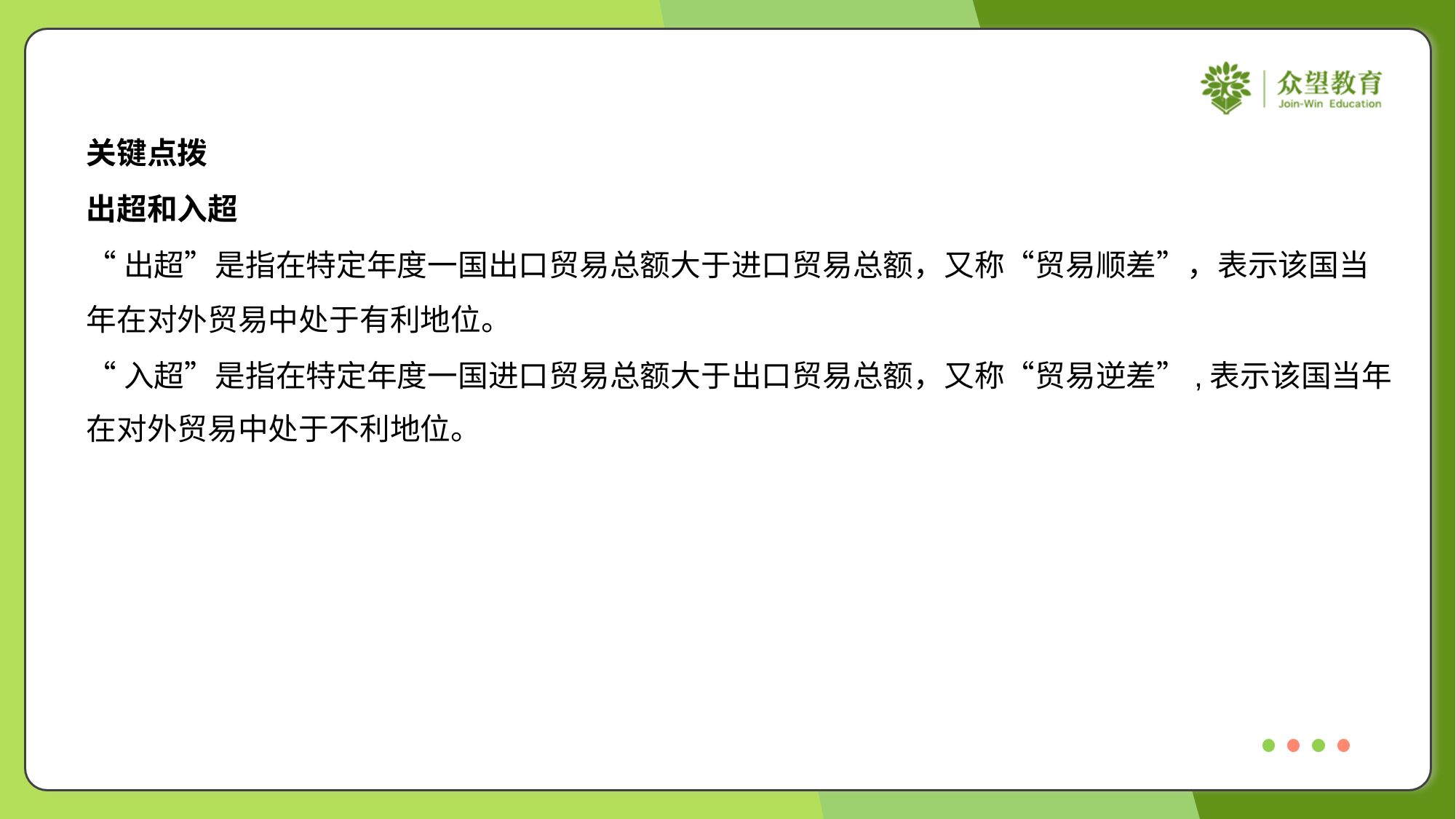

关键点拨
出超和入超
“出超”是指在特定年度一国出口贸易总额大于进口贸易总额，又称“贸易顺差”，表示该国当
年在对外贸易中处于有利地位。
“入超”是指在特定年度一国进口贸易总额大于出口贸易总额，又称“贸易逆差”,表示该国当年
在对外贸易中处于不利地位。